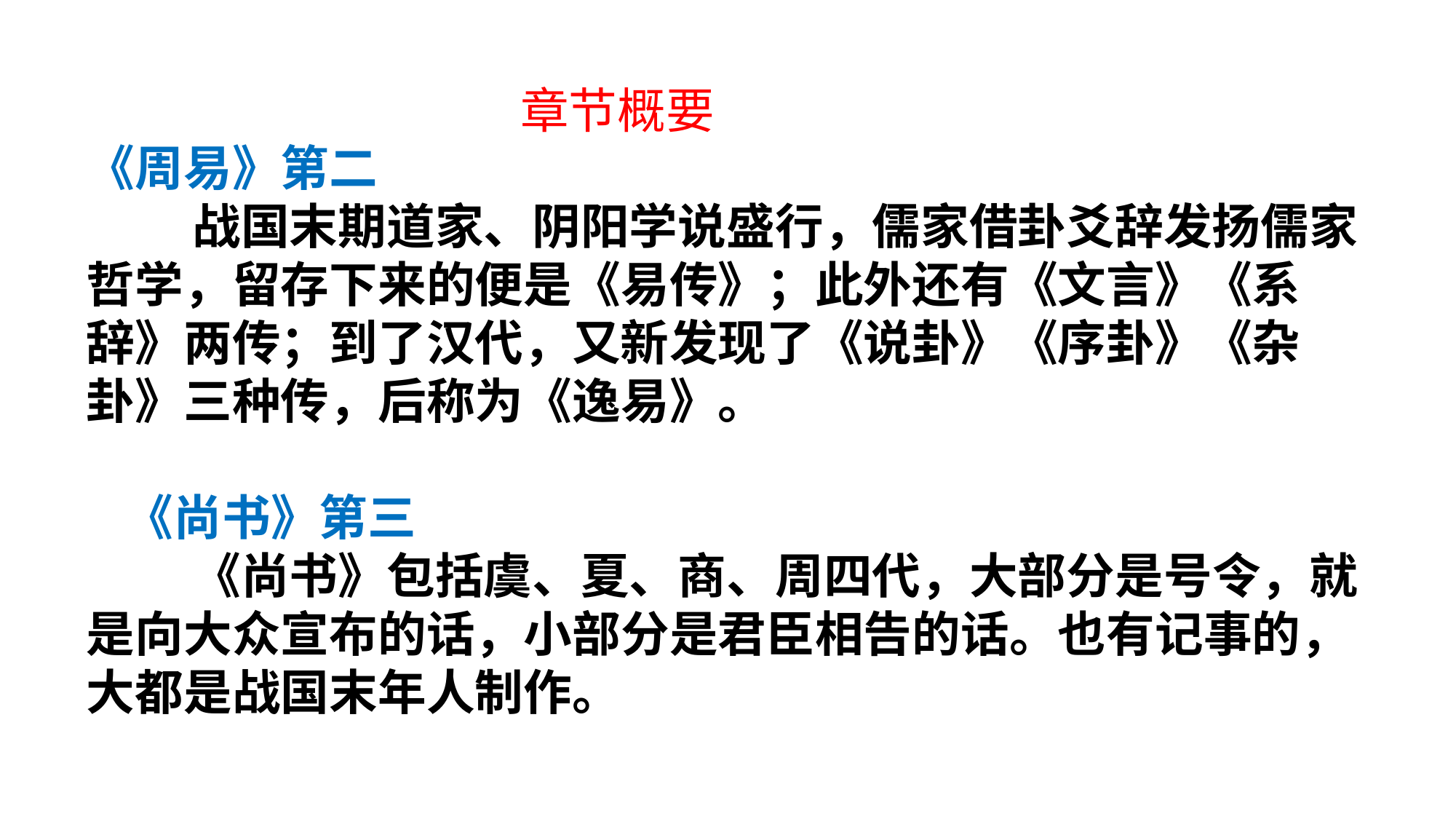

章节概要
《周易》第二
       战国末期道家、阴阳学说盛行，儒家借卦爻辞发扬儒家哲学，留存下来的便是《易传》；此外还有《文言》《系辞》两传；到了汉代，又新发现了《说卦》《序卦》《杂卦》三种传，后称为《逸易》。
3《尚书》第三
       《尚书》包括虞、夏、商、周四代，大部分是号令，就是向大众宣布的话，小部分是君臣相告的话。也有记事的，大都是战国末年人制作。